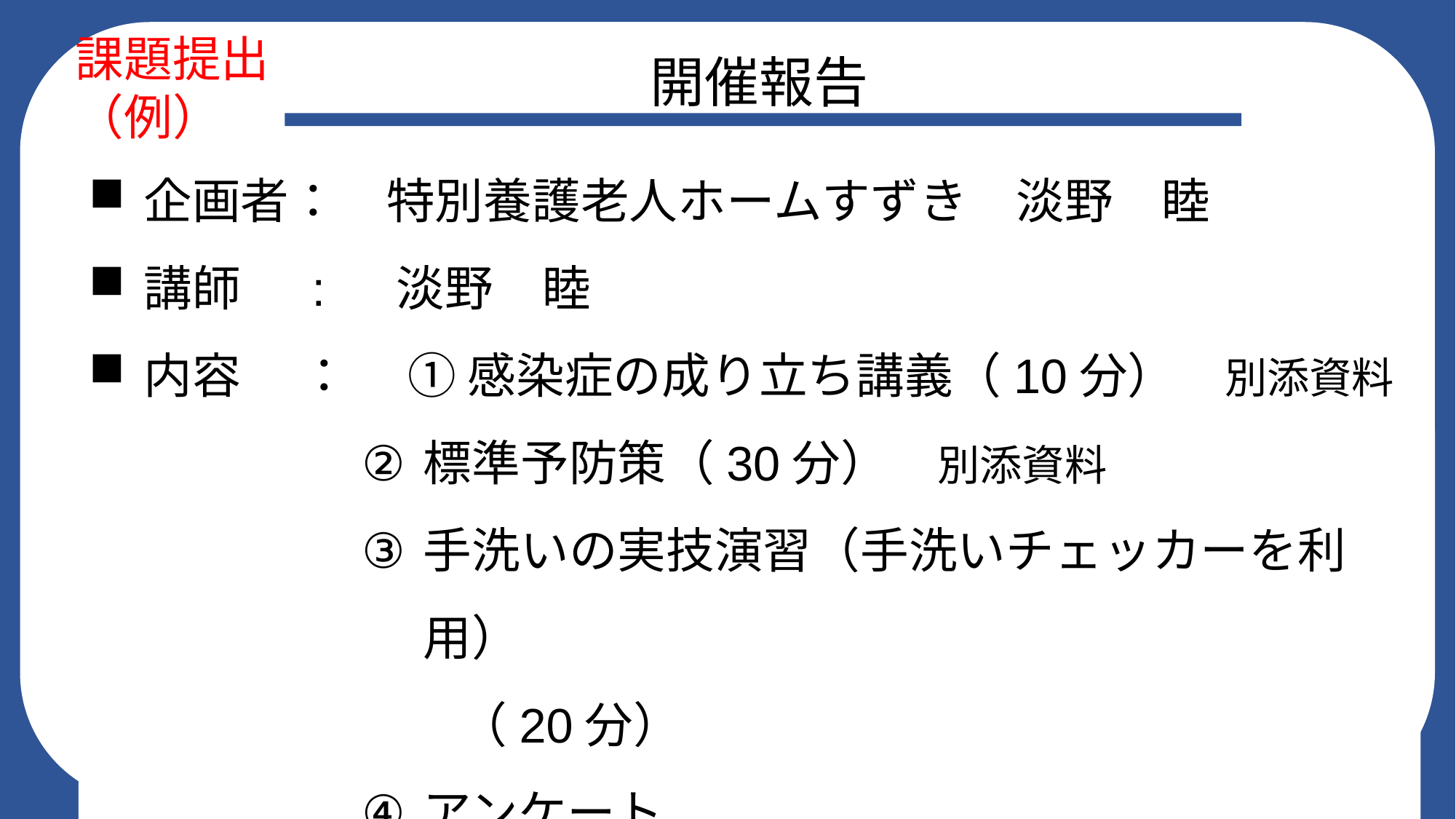

開催報告
課題提出　（例）

企画者：　特別養護老人ホームすずき　淡野　睦
講師　 :　 淡野　睦
内容　 ：　 ① 感染症の成り立ち講義（10分）　別添資料
標準予防策（30分）　別添資料
手洗いの実技演習（手洗いチェッカーを利用）
　　（20分）
アンケート